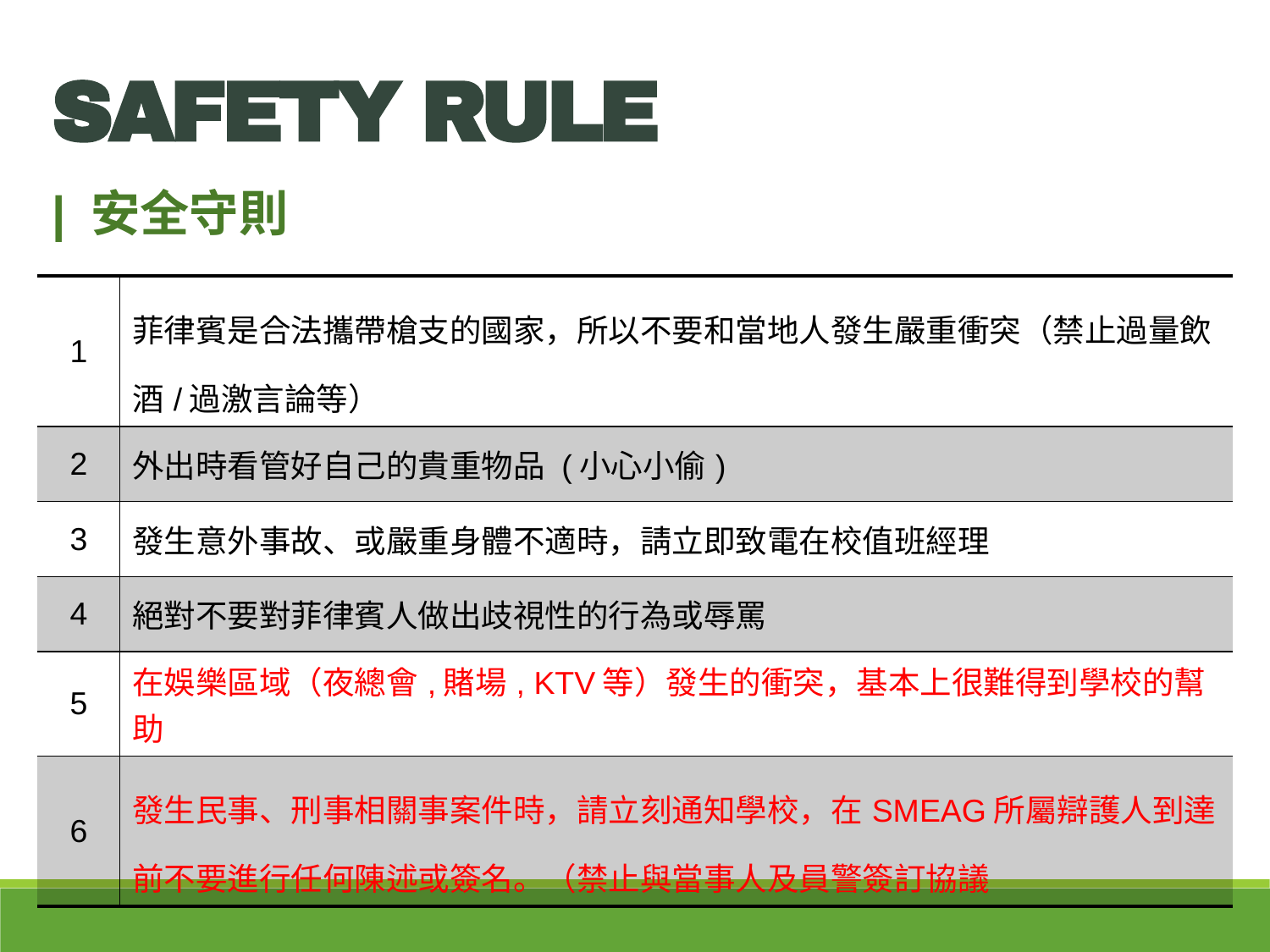

Safety rule
| 安全守則
| 1 | 菲律賓是合法攜帶槍支的國家，所以不要和當地人發生嚴重衝突（禁止過量飲酒/過激言論等） |
| --- | --- |
| 2 | 外出時看管好自己的貴重物品 (小心小偷) |
| 3 | 發生意外事故、或嚴重身體不適時，請立即致電在校值班經理 |
| 4 | 絕對不要對菲律賓人做出歧視性的行為或辱罵 |
| 5 | 在娛樂區域（夜總會,賭場, KTV等）發生的衝突，基本上很難得到學校的幫助 |
| 6 | 發生民事、刑事相關事案件時，請立刻通知學校，在SMEAG所屬辯護人到達前不要進行任何陳述或簽名。（禁止與當事人及員警簽訂協議 |